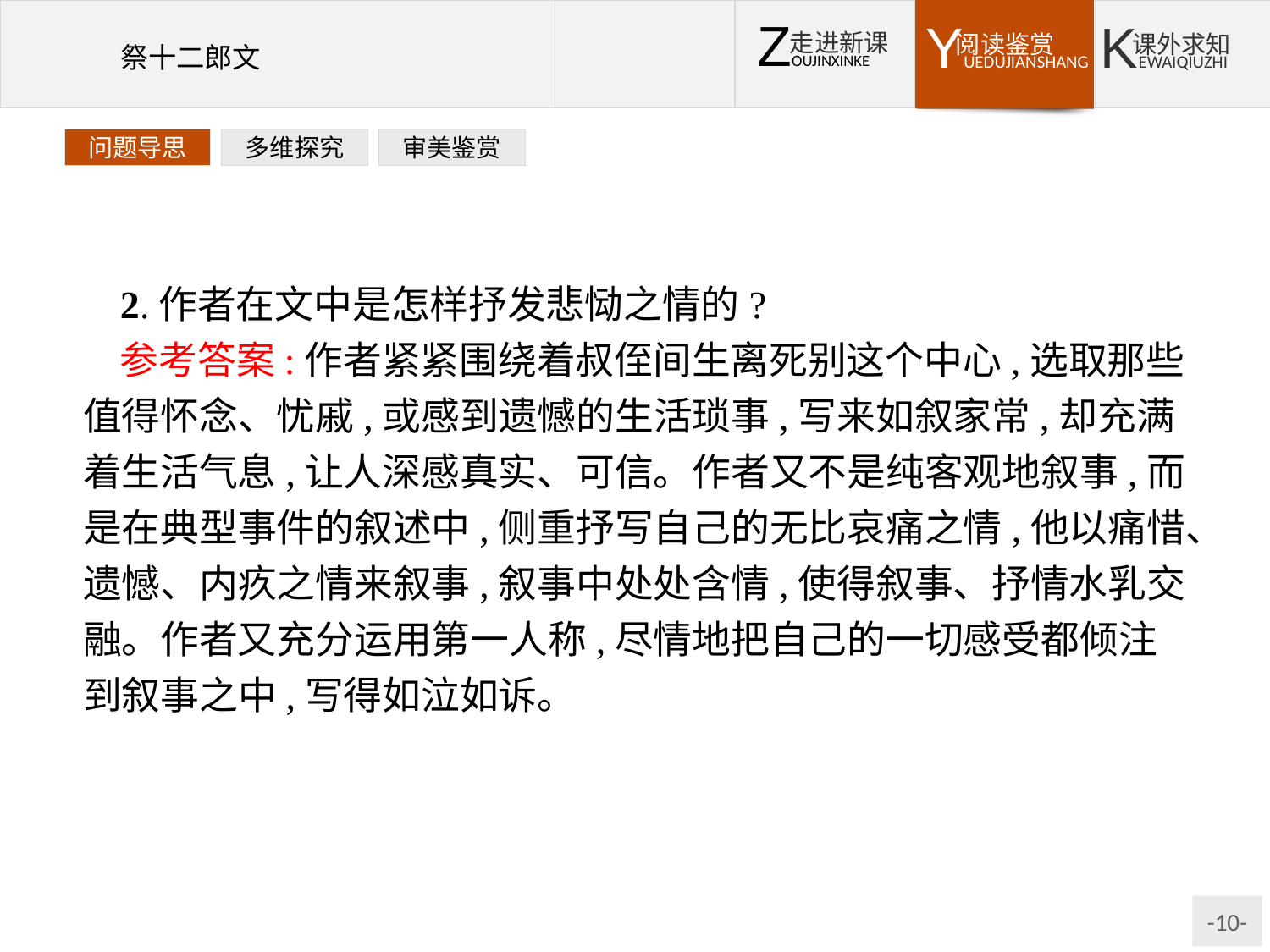

问题导思
多维探究
审美鉴赏
2.作者在文中是怎样抒发悲恸之情的?
参考答案:作者紧紧围绕着叔侄间生离死别这个中心,选取那些值得怀念、忧戚,或感到遗憾的生活琐事,写来如叙家常,却充满着生活气息,让人深感真实、可信。作者又不是纯客观地叙事,而是在典型事件的叙述中,侧重抒写自己的无比哀痛之情,他以痛惜、遗憾、内疚之情来叙事,叙事中处处含情,使得叙事、抒情水乳交融。作者又充分运用第一人称,尽情地把自己的一切感受都倾注到叙事之中,写得如泣如诉。